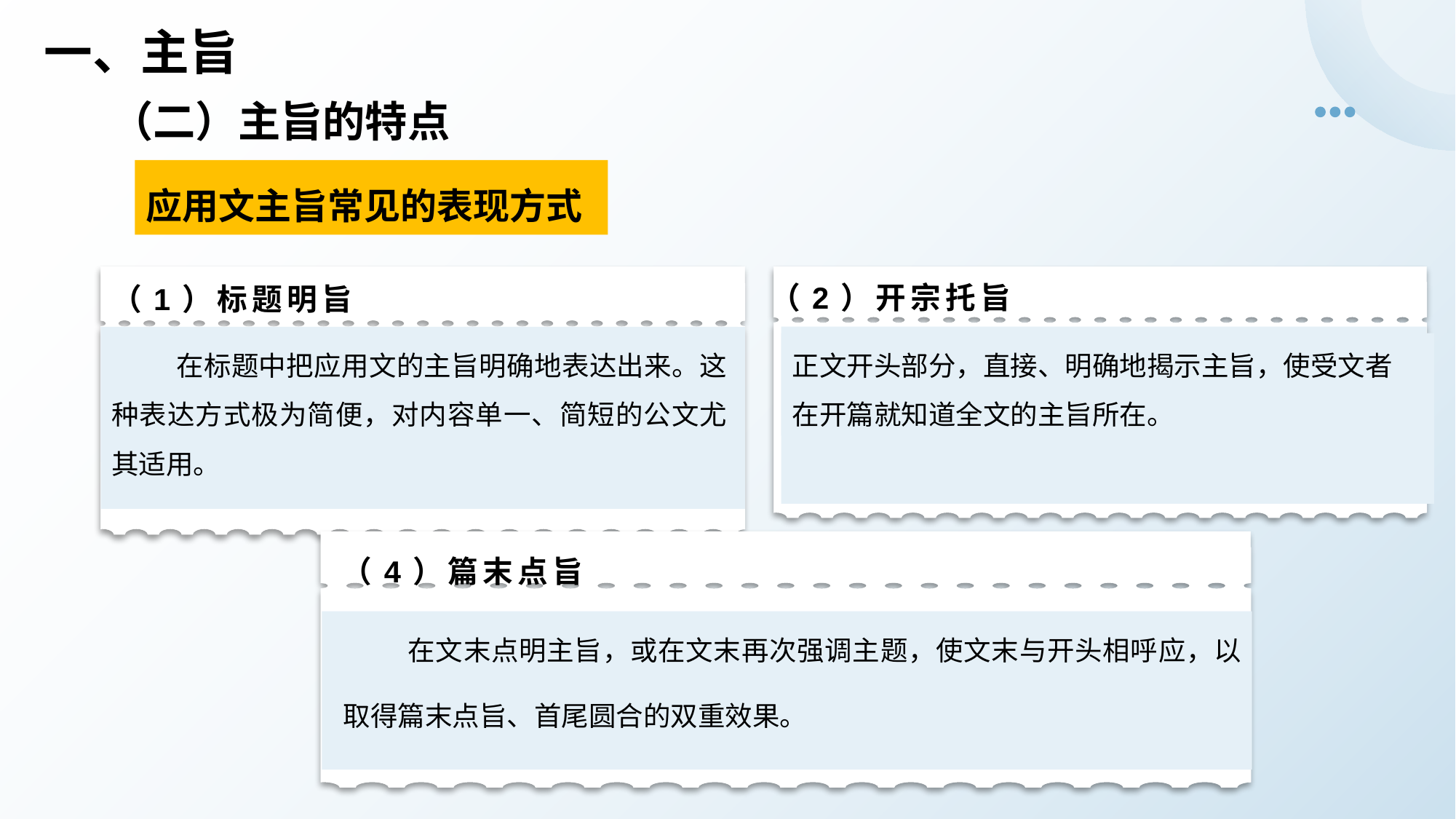

# 一、主旨
（二）主旨的特点

应用文主旨常见的表现方式
（1）标题明旨

在标题中把应用文的主旨明确地表达出来。这种表达方式极为简便，对内容单一、简短的公文尤其适用。

（2）开宗托旨

正文开头部分，直接、明确地揭示主旨，使受文者在开篇就知道全文的主旨所在。

（4）篇末点旨

在文末点明主旨，或在文末再次强调主题，使文末与开头相呼应，以取得篇末点旨、首尾圆合的双重效果。